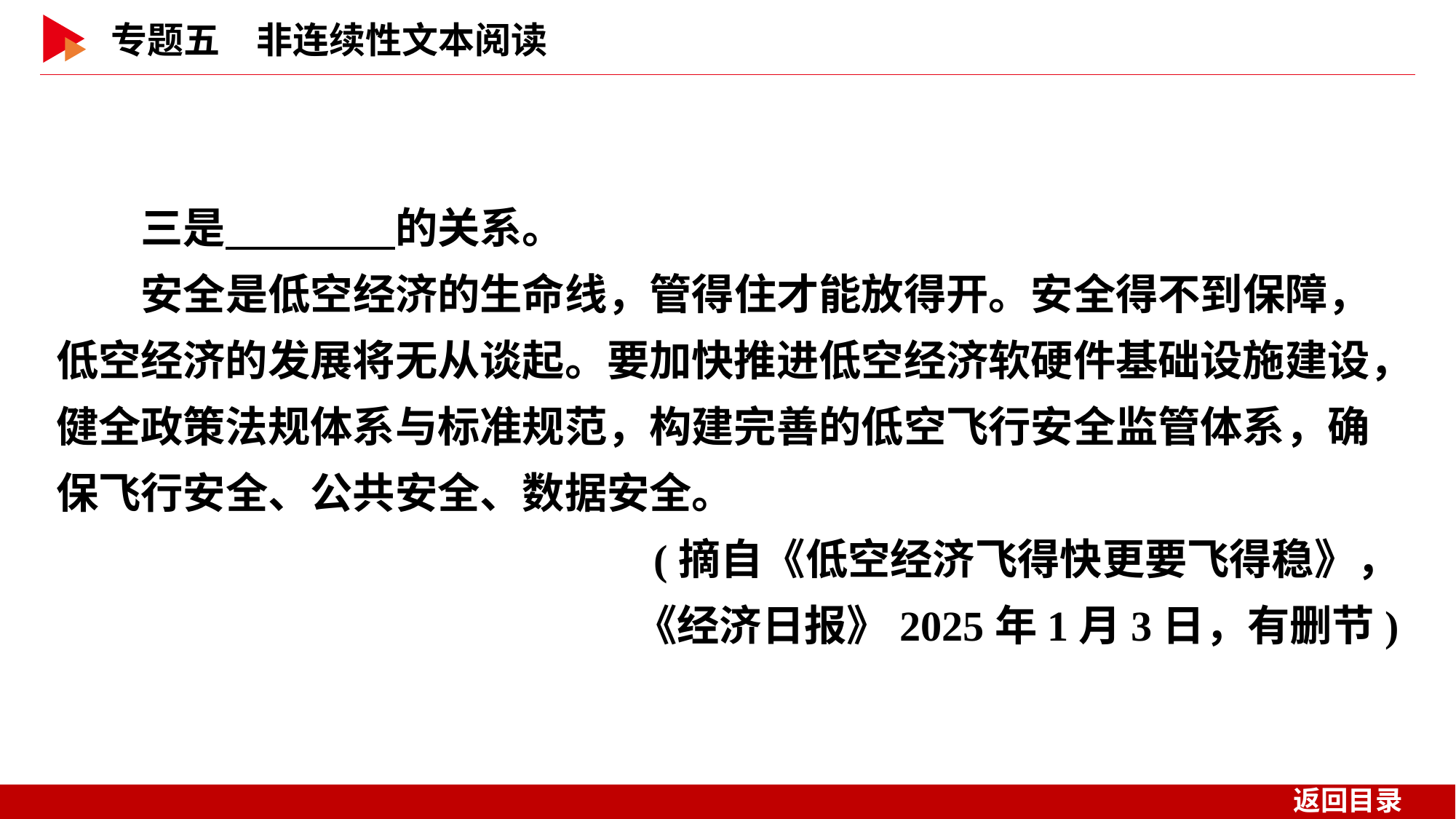

三是　　　　的关系。
　　安全是低空经济的生命线，管得住才能放得开。安全得不到保障，低空经济的发展将无从谈起。要加快推进低空经济软硬件基础设施建设，健全政策法规体系与标准规范，构建完善的低空飞行安全监管体系，确保飞行安全、公共安全、数据安全。
(摘自《低空经济飞得快更要飞得稳》，
《经济日报》2025年1月3日，有删节)